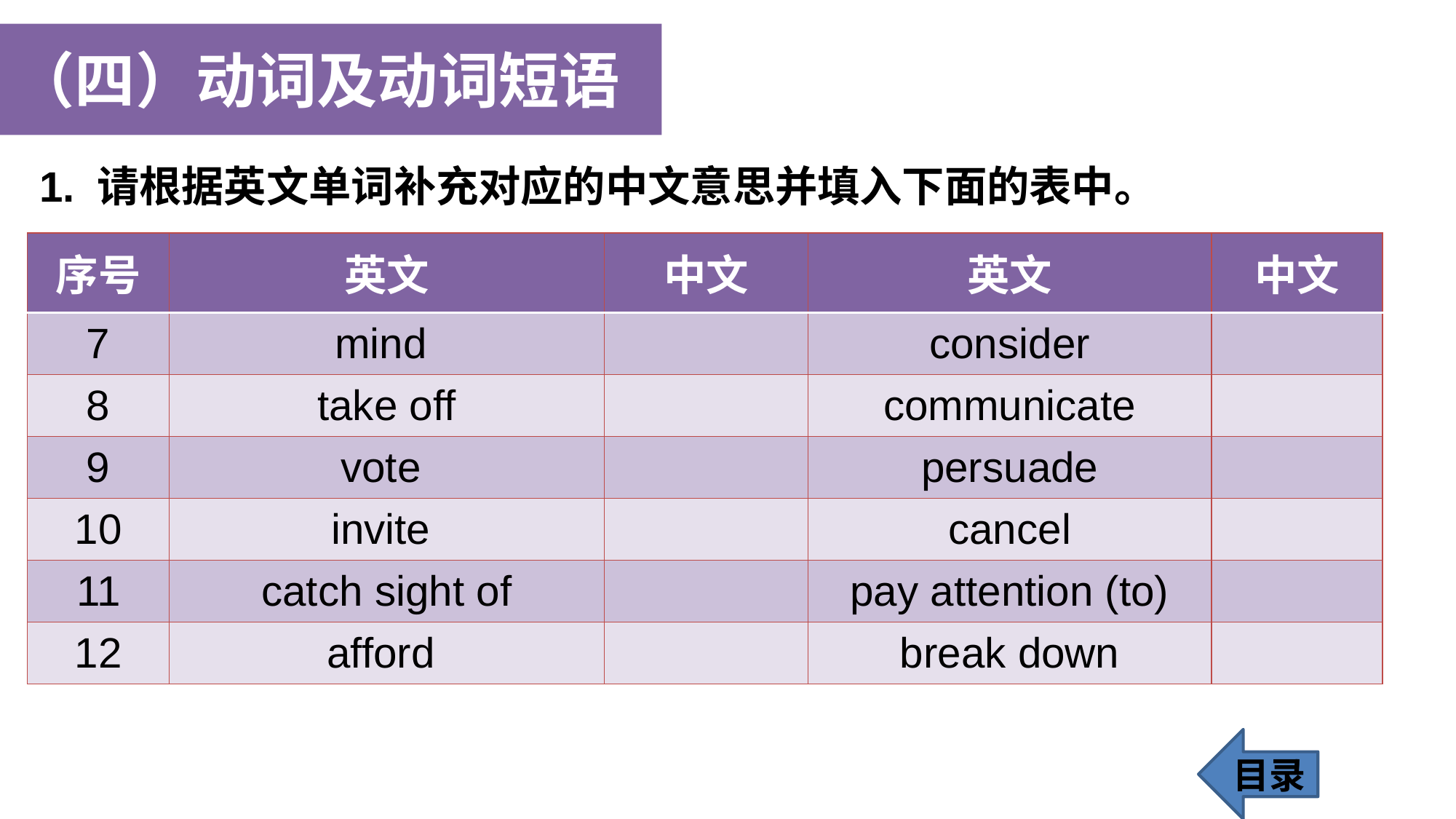

（四）动词及动词短语
1. 请根据英文单词补充对应的中文意思并填入下面的表中。
| 序号 | 英文 | 中文 | 英文 | 中文 |
| --- | --- | --- | --- | --- |
| 7 | mind |  | consider |  |
| 8 | take off |  | communicate |  |
| 9 | vote |  | persuade |  |
| 10 | invite |  | cancel |  |
| 11 | catch sight of |  | pay attention (to) |  |
| 12 | afford |  | break down |  |
目录
111